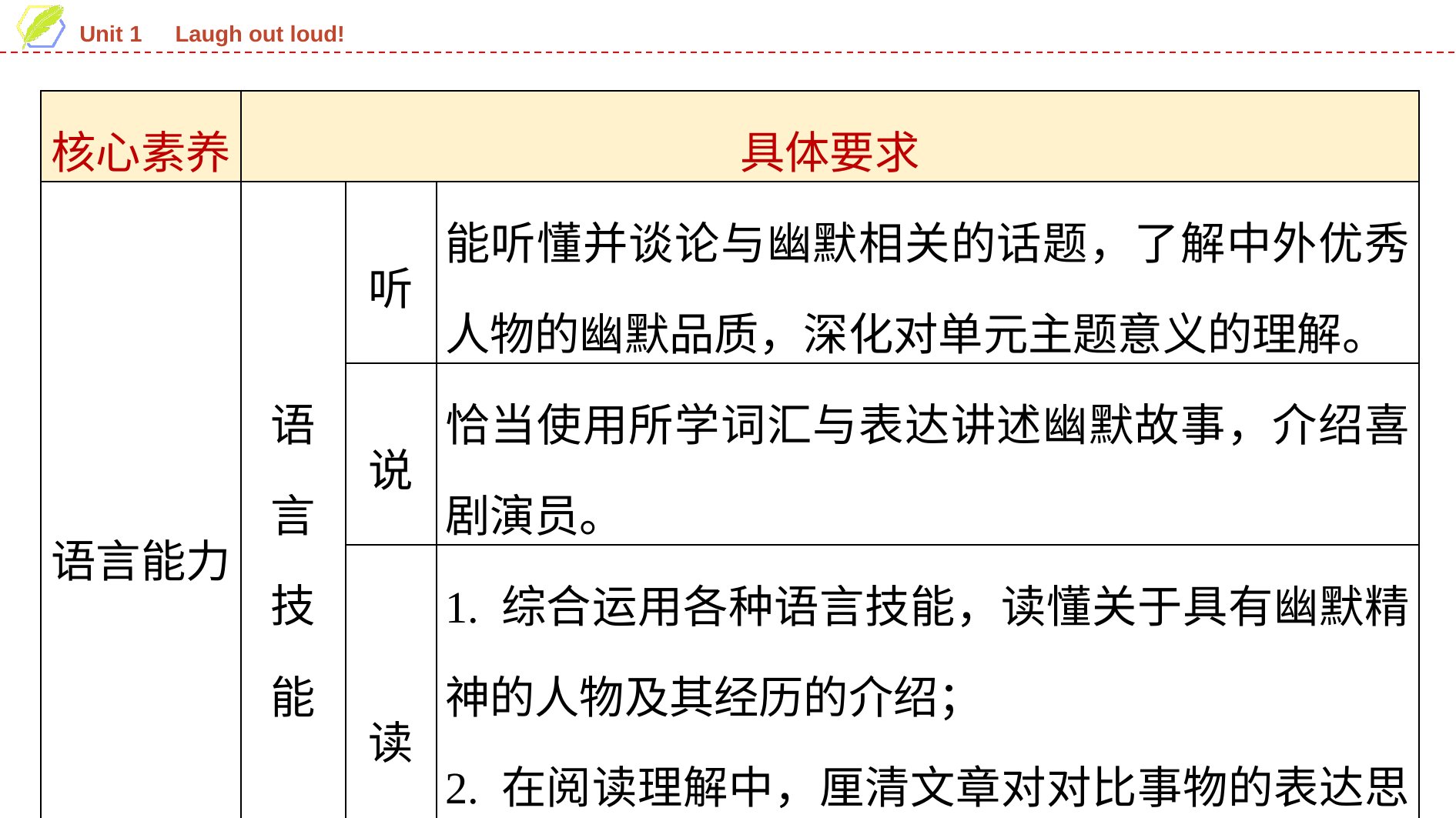

| 核心素养 | 具体要求 |  |  |
| --- | --- | --- | --- |
| 语言能力 | 语言 技能 | 听 | 能听懂并谈论与幽默相关的话题，了解中外优秀人物的幽默品质，深化对单元主题意义的理解。 |
|  |  | 说 | 恰当使用所学词汇与表达讲述幽默故事，介绍喜剧演员。 |
|  |  | 读 | 1. 综合运用各种语言技能，读懂关于具有幽默精神的人物及其经历的介绍； 2. 在阅读理解中，厘清文章对对比事物的表达思路，发现这些对比事物的特点。 |